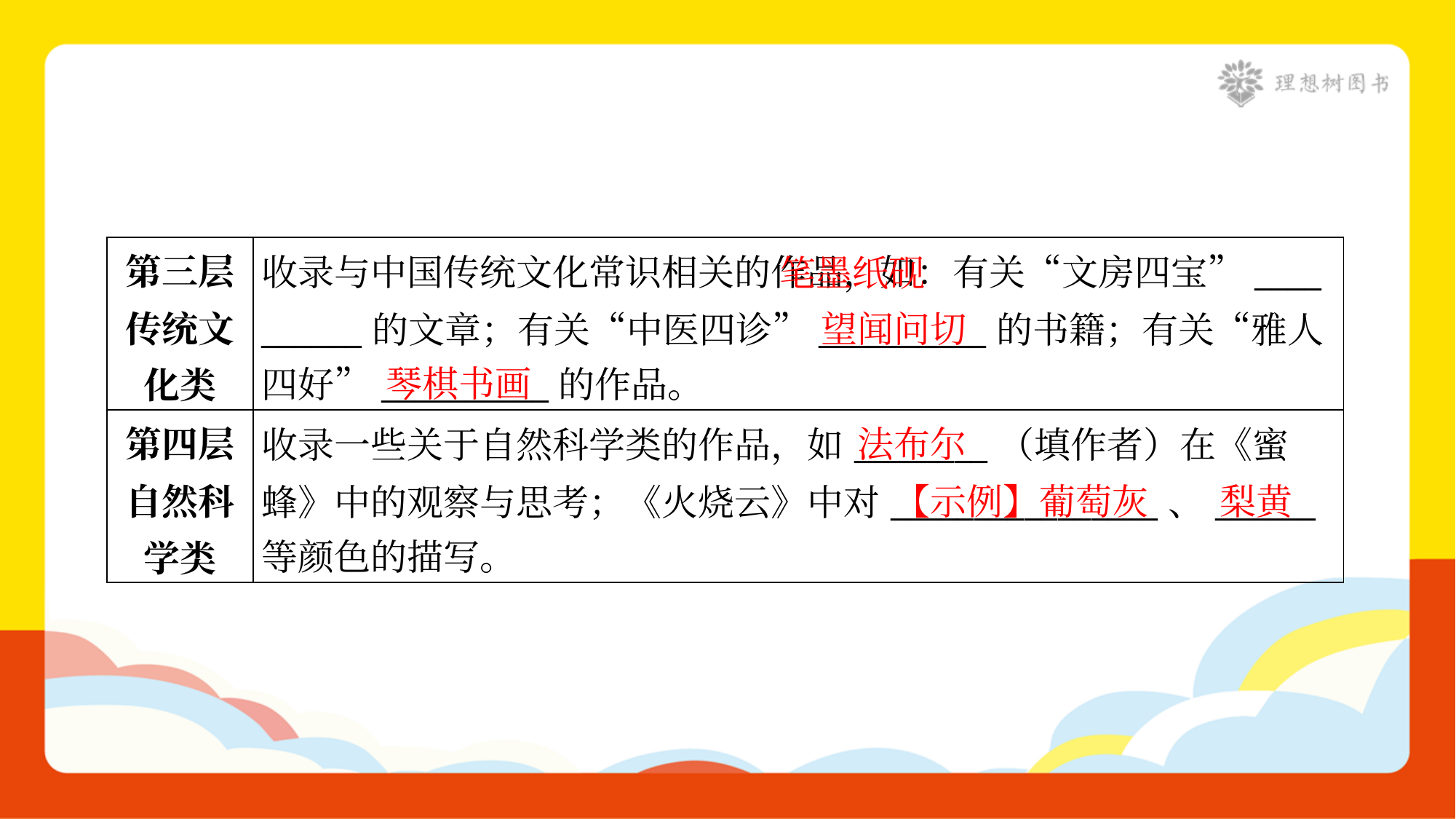

| 第三层 传统文 化类 | 收录与中国传统文化常识相关的作品，如：有关“文房四宝”\_\_\_\_ \_\_\_\_\_\_的文章；有关“中医四诊”\_\_\_\_\_\_\_\_\_\_的书籍；有关“雅人 四好”\_\_\_\_\_\_\_\_\_\_的作品。 |
| --- | --- |
| 第四层 自然科 学类 | 收录一些关于自然科学类的作品，如\_\_\_\_\_\_\_\_（填作者）在《蜜 蜂》中的观察与思考；《火烧云》中对\_\_\_\_\_\_\_\_\_\_\_\_\_\_\_\_、\_\_\_\_\_\_ 等颜色的描写。 |
                                                       笔墨纸砚
望闻问切
琴棋书画
法布尔
【示例】葡萄灰
梨黄